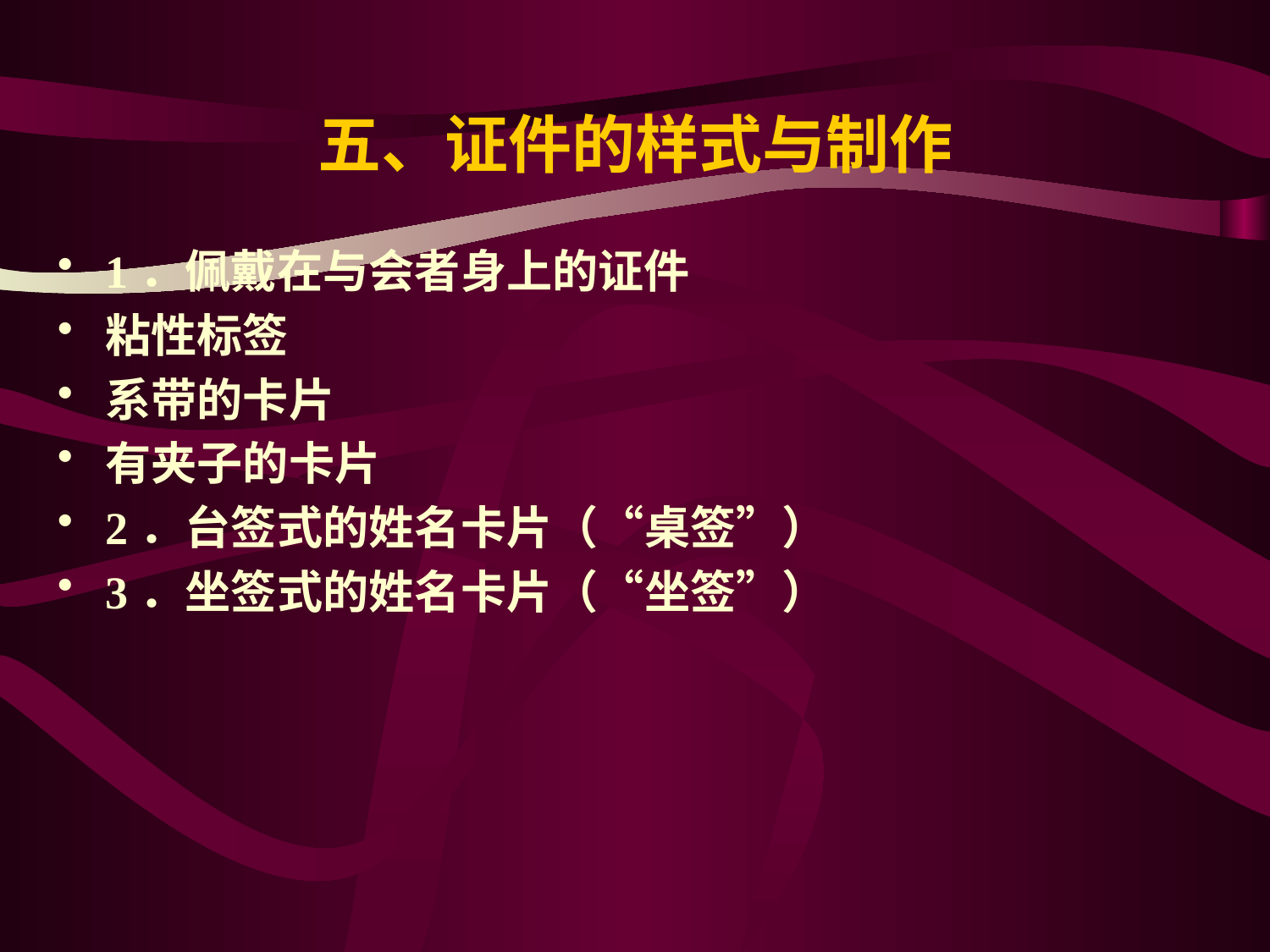

# 五、证件的样式与制作
1．佩戴在与会者身上的证件
粘性标签
系带的卡片
有夹子的卡片
2．台签式的姓名卡片（“桌签”）
3．坐签式的姓名卡片（“坐签”）